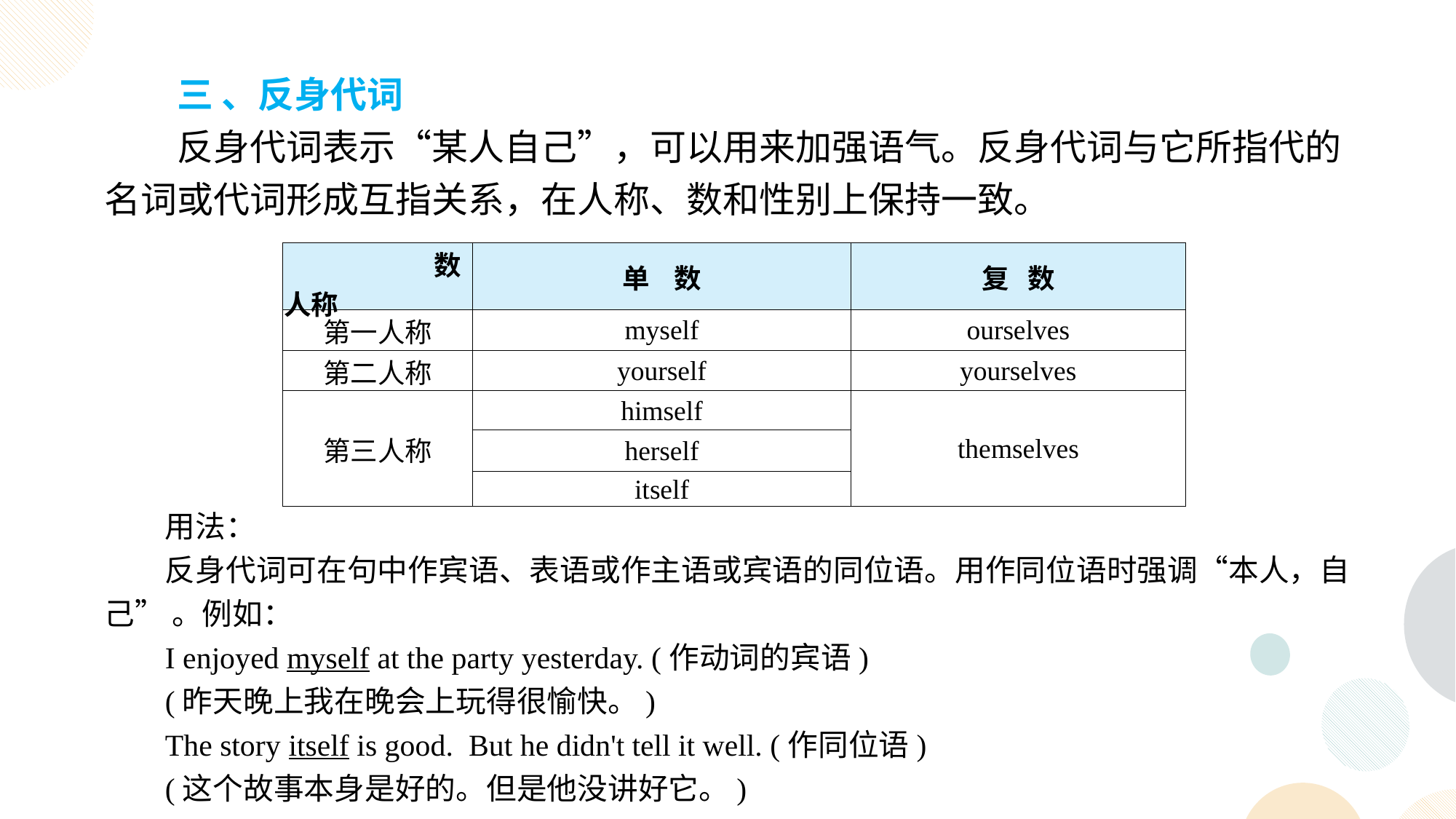

三 、反身代词
反身代词表示“某人自己”，可以用来加强语气。反身代词与它所指代的名词或代词形成互指关系，在人称、数和性别上保持一致。
| 数 人称 | 单 数 | 复 数 |
| --- | --- | --- |
| 第一人称 | myself | ourselves |
| 第二人称 | yourself | yourselves |
| 第三人称 | himself | themselves |
|  | herself |  |
|  | itself |  |
用法：
反身代词可在句中作宾语、表语或作主语或宾语的同位语。用作同位语时强调“本人，自己” 。例如：
I enjoyed myself at the party yesterday. (作动词的宾语)
(昨天晚上我在晚会上玩得很愉快。)
The story itself is good.  But he didn't tell it well. (作同位语)
(这个故事本身是好的。但是他没讲好它。)